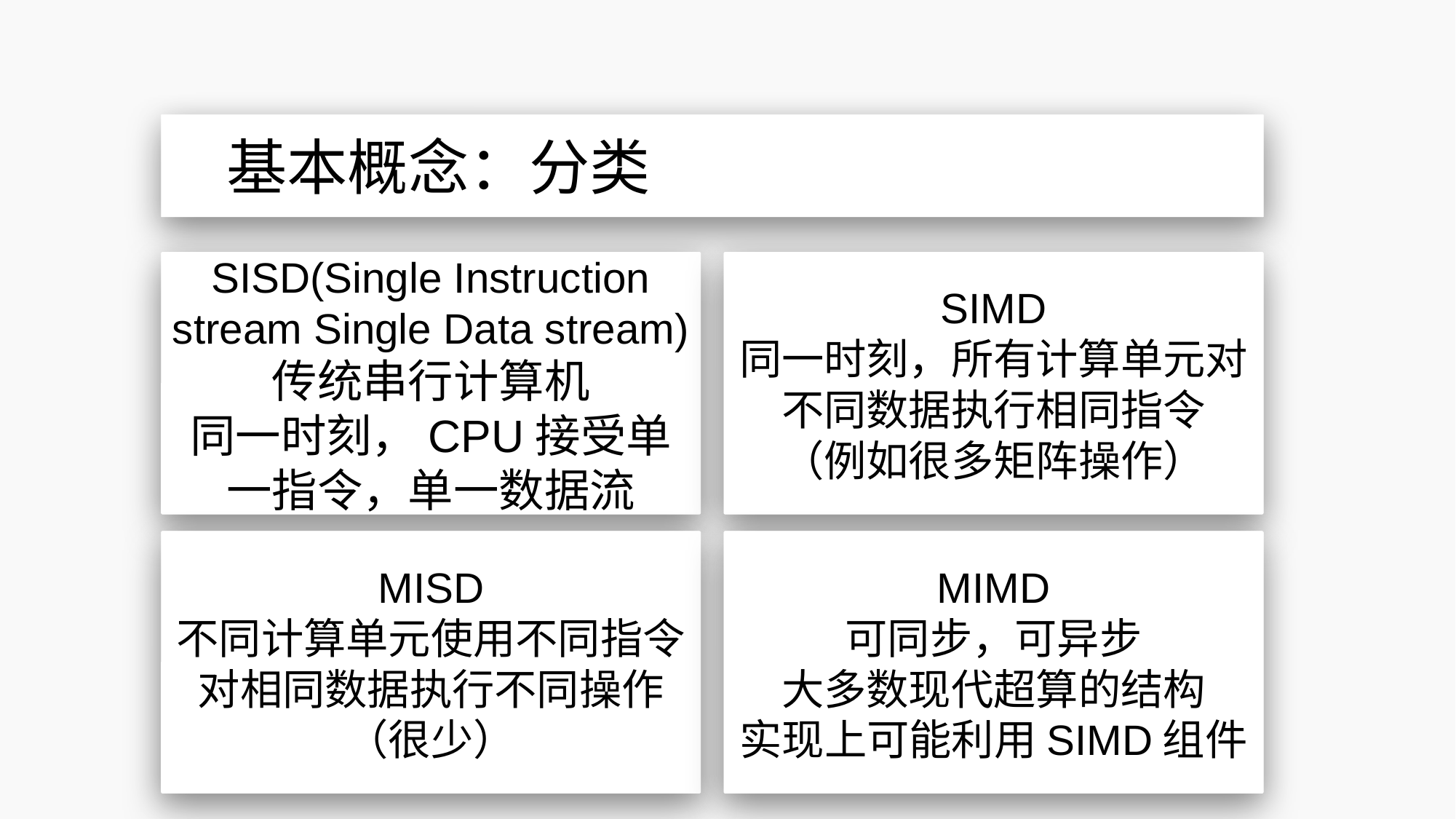

基本概念：分类

SISD(Single Instruction stream Single Data stream)
传统串行计算机
同一时刻，CPU接受单一指令，单一数据流

SIMD
同一时刻，所有计算单元对不同数据执行相同指令
（例如很多矩阵操作）

MISD
不同计算单元使用不同指令对相同数据执行不同操作（很少）

MIMD
可同步，可异步
大多数现代超算的结构
实现上可能利用SIMD组件